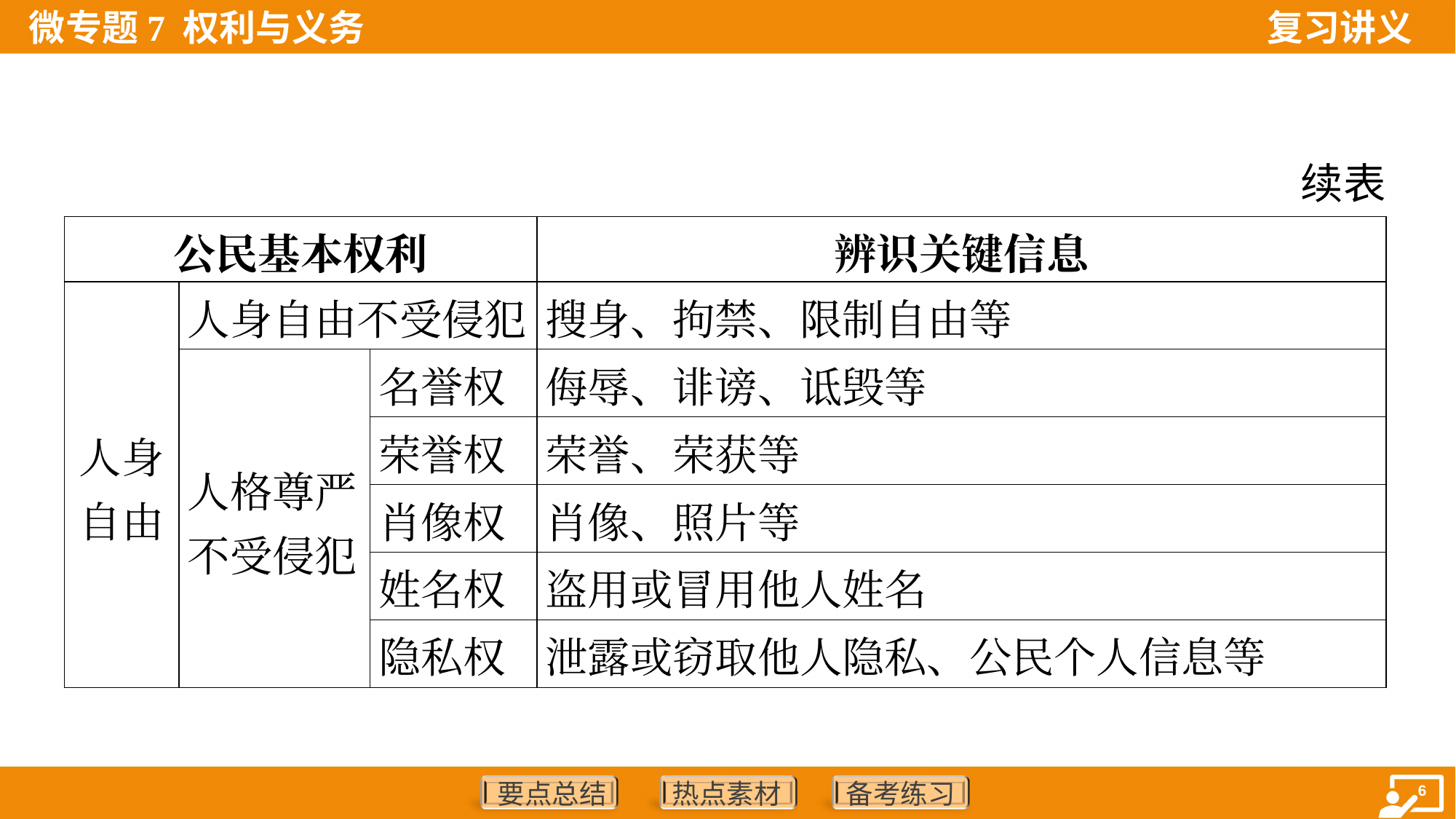

续表
| 公民基本权利 |  |  | 辨识关键信息 |
| --- | --- | --- | --- |
| 人身 自由 | 人身自由不受侵犯 |  | 搜身、拘禁、限制自由等 |
|  | 人格尊严 不受侵犯 | 名誉权 | 侮辱、诽谤、诋毁等 |
|  |  | 荣誉权 | 荣誉、荣获等 |
|  |  | 肖像权 | 肖像、照片等 |
|  |  | 姓名权 | 盗用或冒用他人姓名 |
|  |  | 隐私权 | 泄露或窃取他人隐私、公民个人信息等 |